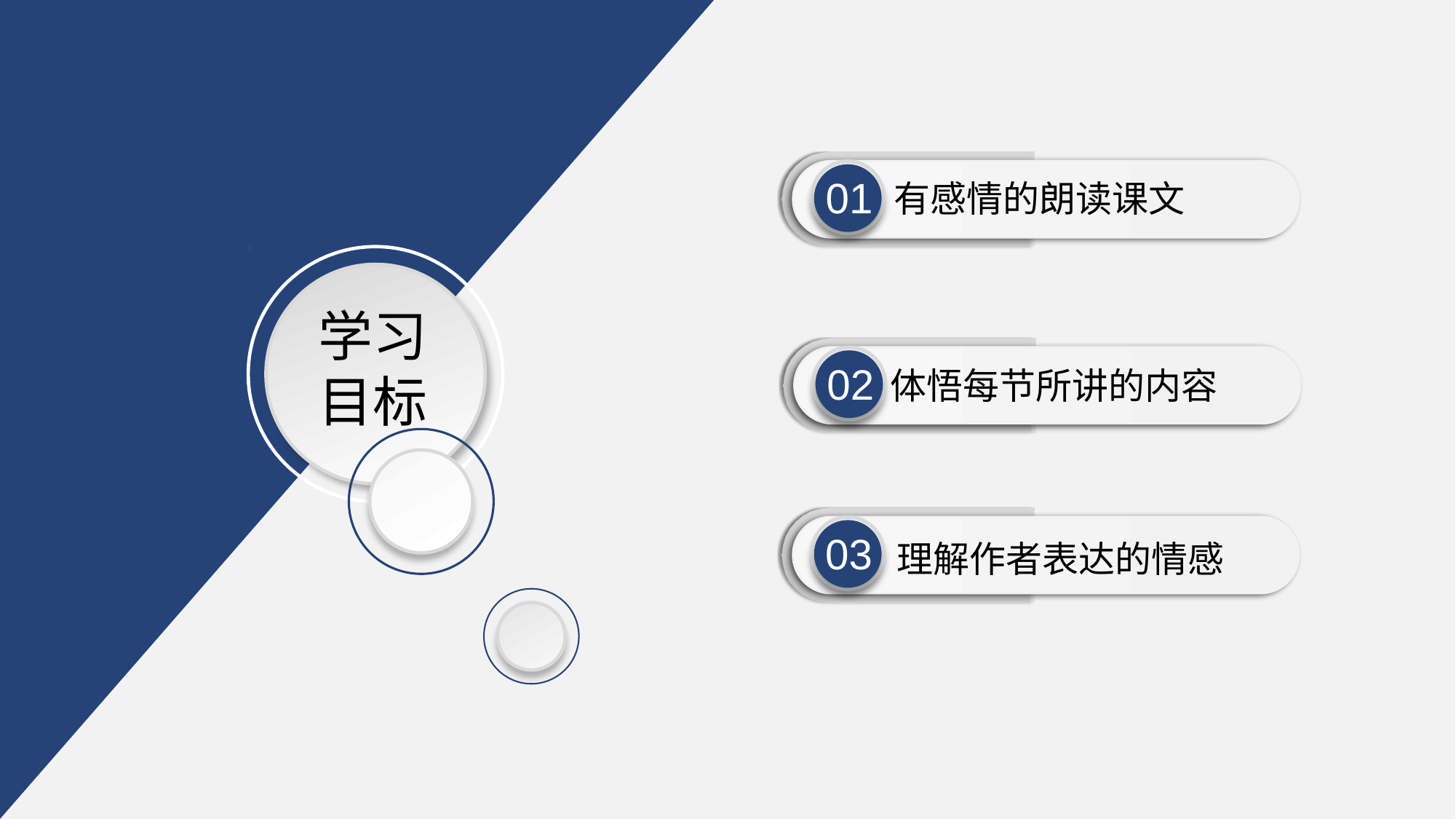

01
有感情的朗读课文

学习
目标

02
体悟每节所讲的内容

03
理解作者表达的情感